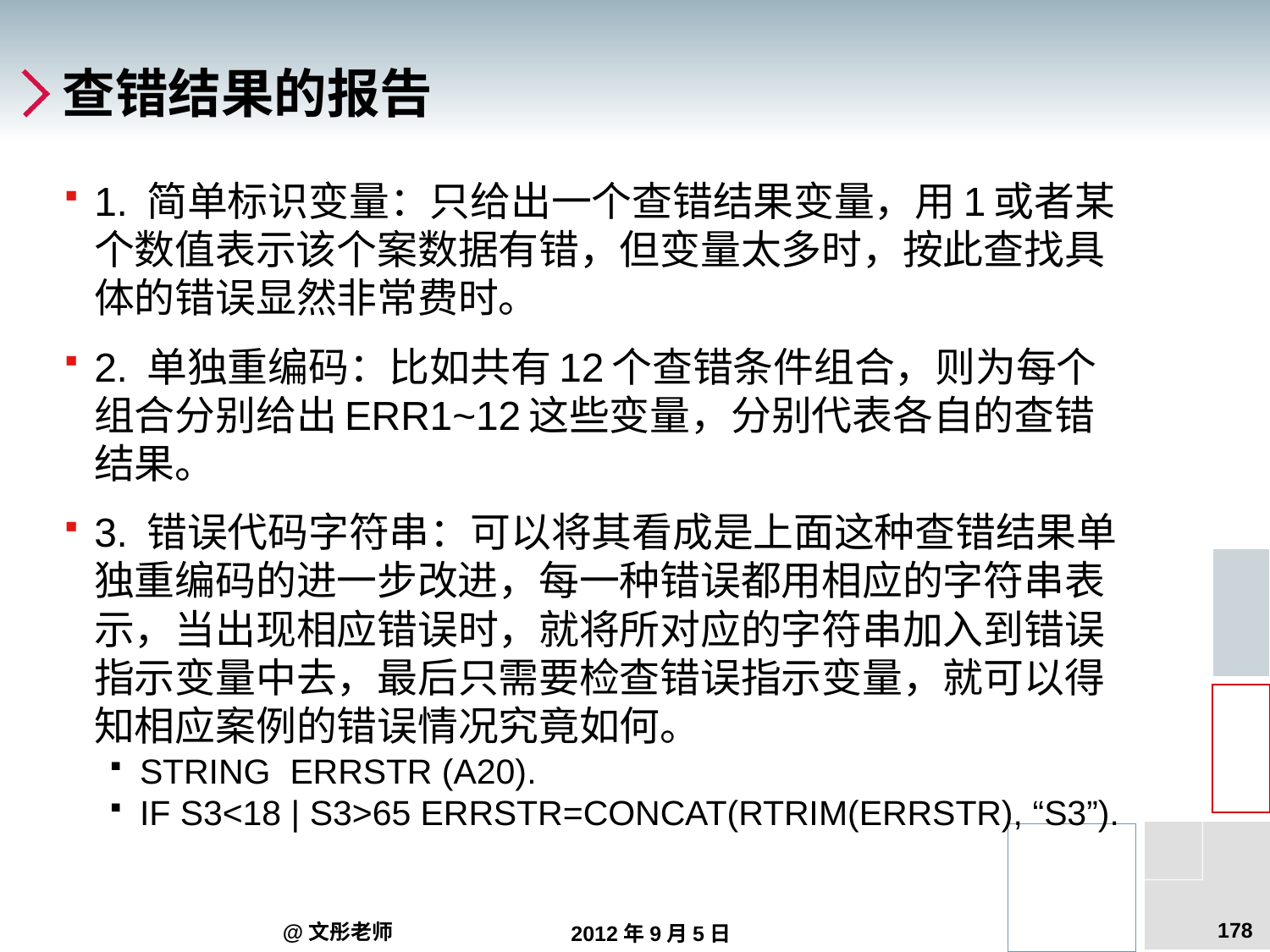

# 查错结果的报告
1. 简单标识变量：只给出一个查错结果变量，用1或者某个数值表示该个案数据有错，但变量太多时，按此查找具体的错误显然非常费时。
2. 单独重编码：比如共有12个查错条件组合，则为每个组合分别给出ERR1~12这些变量，分别代表各自的查错结果。
3. 错误代码字符串：可以将其看成是上面这种查错结果单独重编码的进一步改进，每一种错误都用相应的字符串表示，当出现相应错误时，就将所对应的字符串加入到错误指示变量中去，最后只需要检查错误指示变量，就可以得知相应案例的错误情况究竟如何。
STRING  ERRSTR (A20).
IF S3<18 | S3>65 ERRSTR=CONCAT(RTRIM(ERRSTR), “S3”).

178
@文彤老师

2012年9月5日